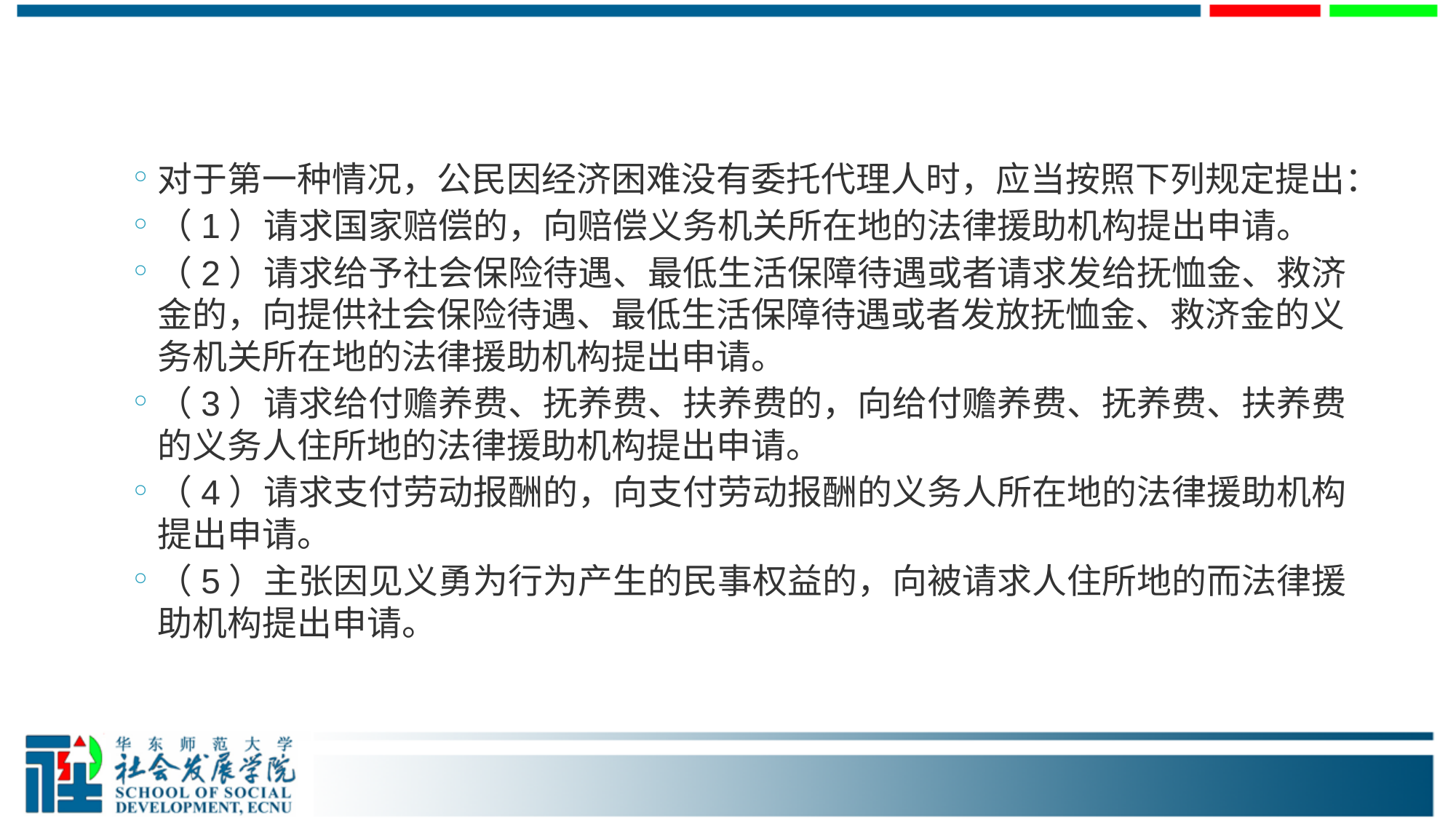

#
对于第一种情况，公民因经济困难没有委托代理人时，应当按照下列规定提出：
（1）请求国家赔偿的，向赔偿义务机关所在地的法律援助机构提出申请。
（2）请求给予社会保险待遇、最低生活保障待遇或者请求发给抚恤金、救济金的，向提供社会保险待遇、最低生活保障待遇或者发放抚恤金、救济金的义务机关所在地的法律援助机构提出申请。
（3）请求给付赡养费、抚养费、扶养费的，向给付赡养费、抚养费、扶养费的义务人住所地的法律援助机构提出申请。
（4）请求支付劳动报酬的，向支付劳动报酬的义务人所在地的法律援助机构提出申请。
（5）主张因见义勇为行为产生的民事权益的，向被请求人住所地的而法律援助机构提出申请。